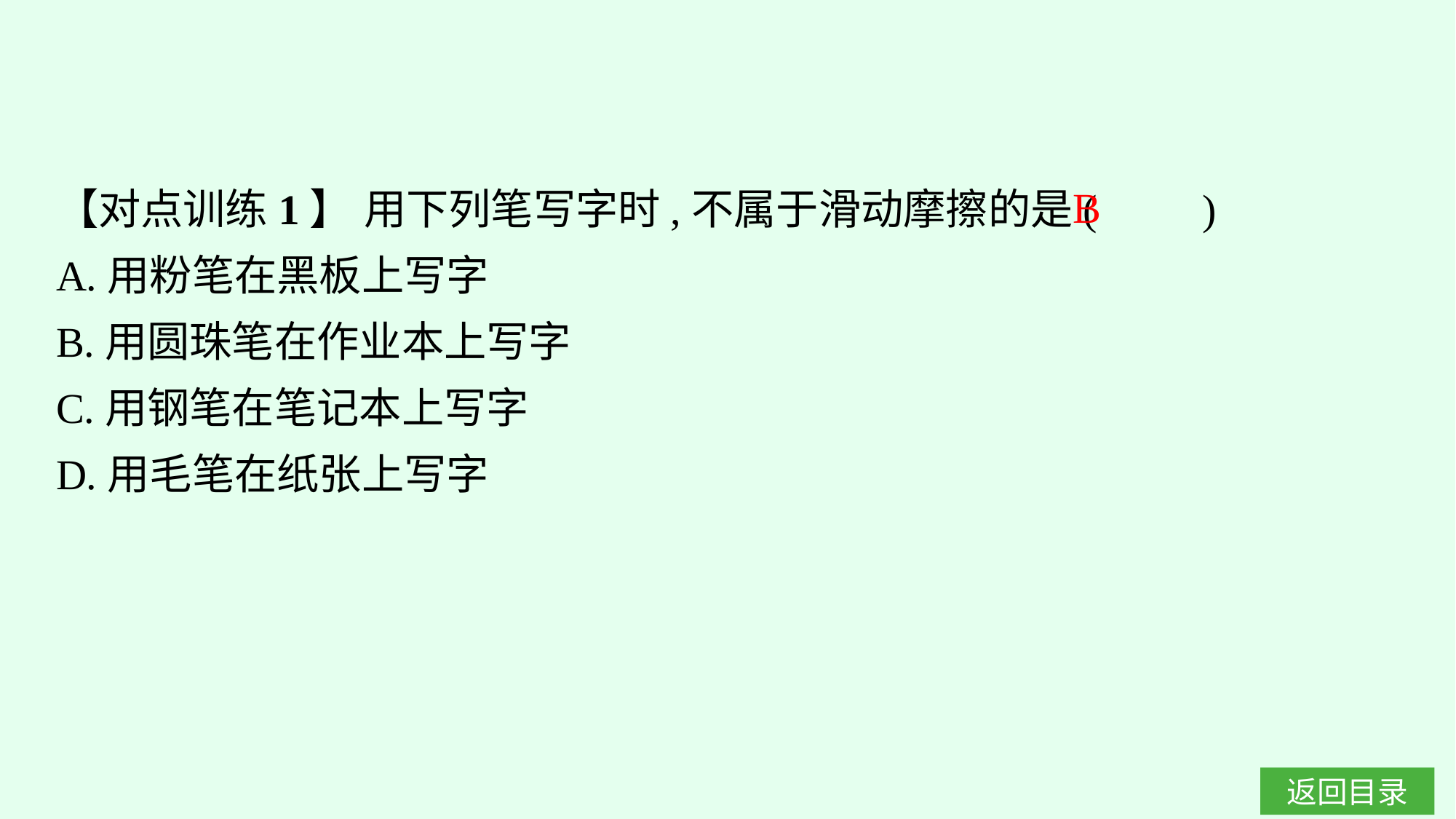

【对点训练1】 用下列笔写字时,不属于滑动摩擦的是(　　)
A.用粉笔在黑板上写字
B.用圆珠笔在作业本上写字
C.用钢笔在笔记本上写字
D.用毛笔在纸张上写字
B